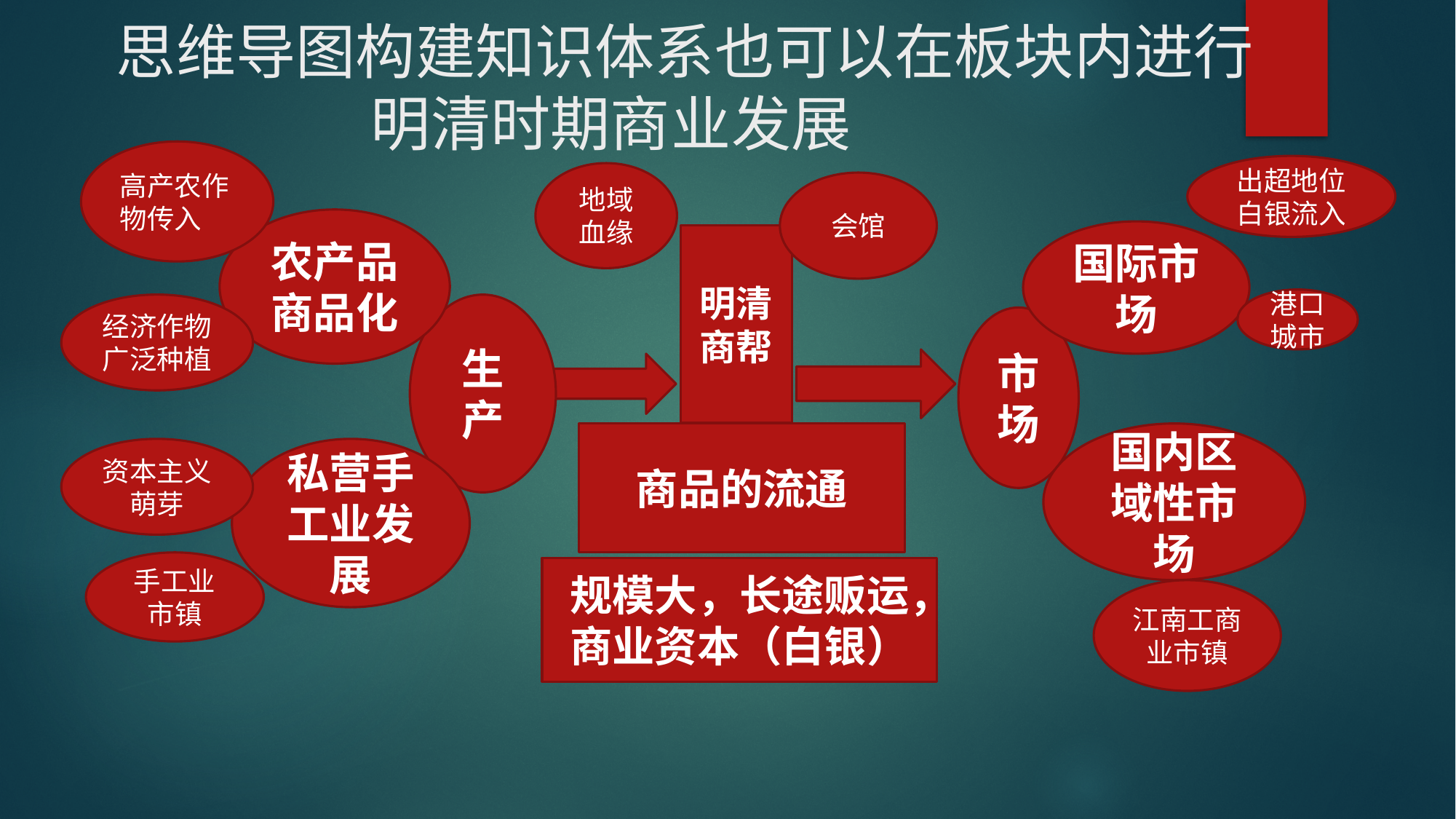

# 思维导图构建知识体系也可以在板块内进行 明清时期商业发展
高产农作物传入
出超地位白银流入
地域血缘
会馆
农产品商品化
国际市场
明清商帮
港口城市
经济作物广泛种植
生产
市场

商品的流通
国内区域性市场
资本主义萌芽
私营手工业发展
手工业市镇
规模大，长途贩运，商业资本（白银）
江南工商业市镇